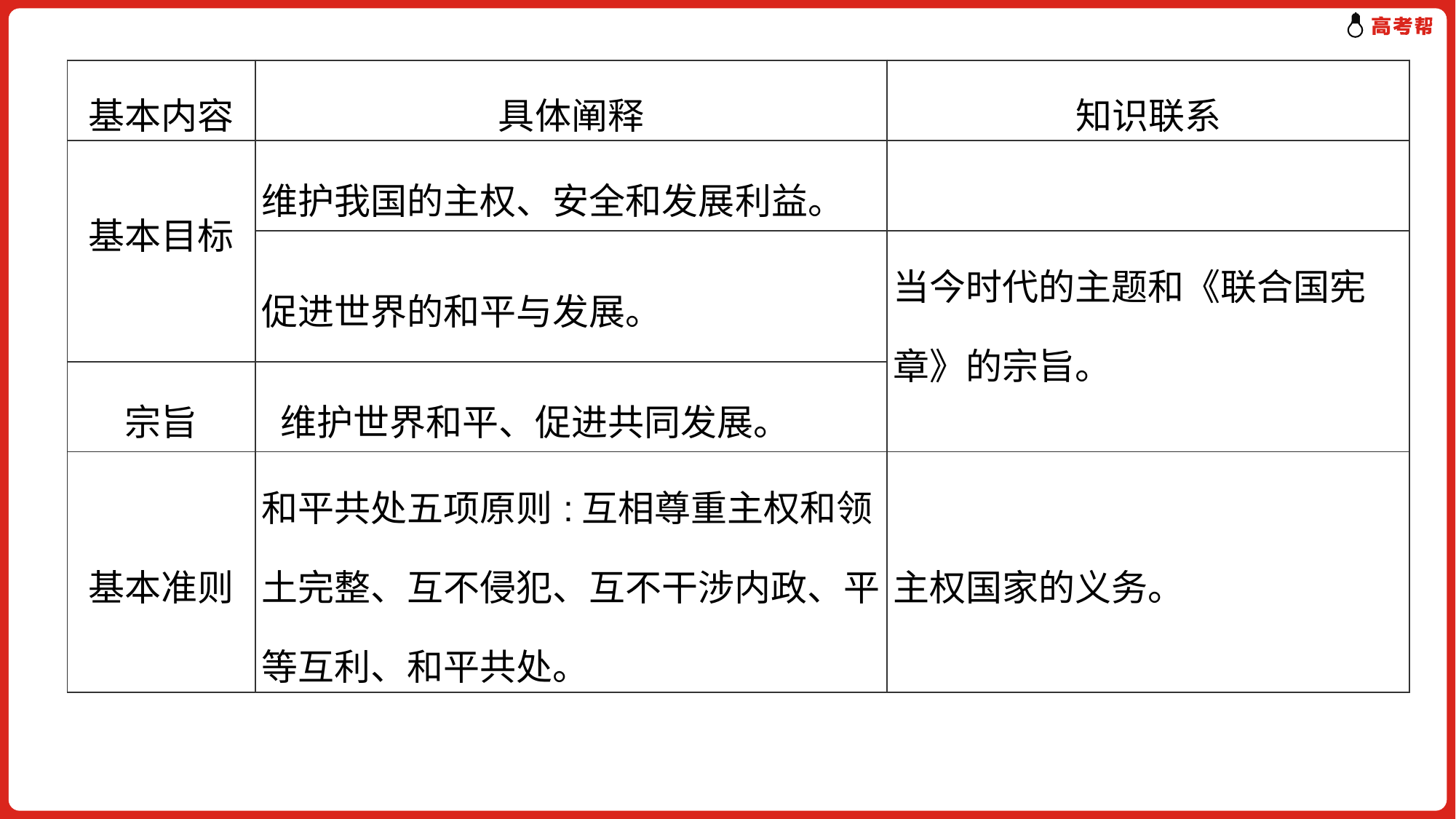

| 基本内容 | 具体阐释 | 知识联系 |
| --- | --- | --- |
| 基本目标 | 维护我国的主权、安全和发展利益。 |  |
|  | 促进世界的和平与发展。 | 当今时代的主题和《联合国宪 章》的宗旨。 |
| 宗旨 | 维护世界和平、促进共同发展。 |  |
| 基本准则 | 和平共处五项原则:互相尊重主权和领土完整、互不侵犯、互不干涉内政、平等互利、和平共处。 | 主权国家的义务。 |